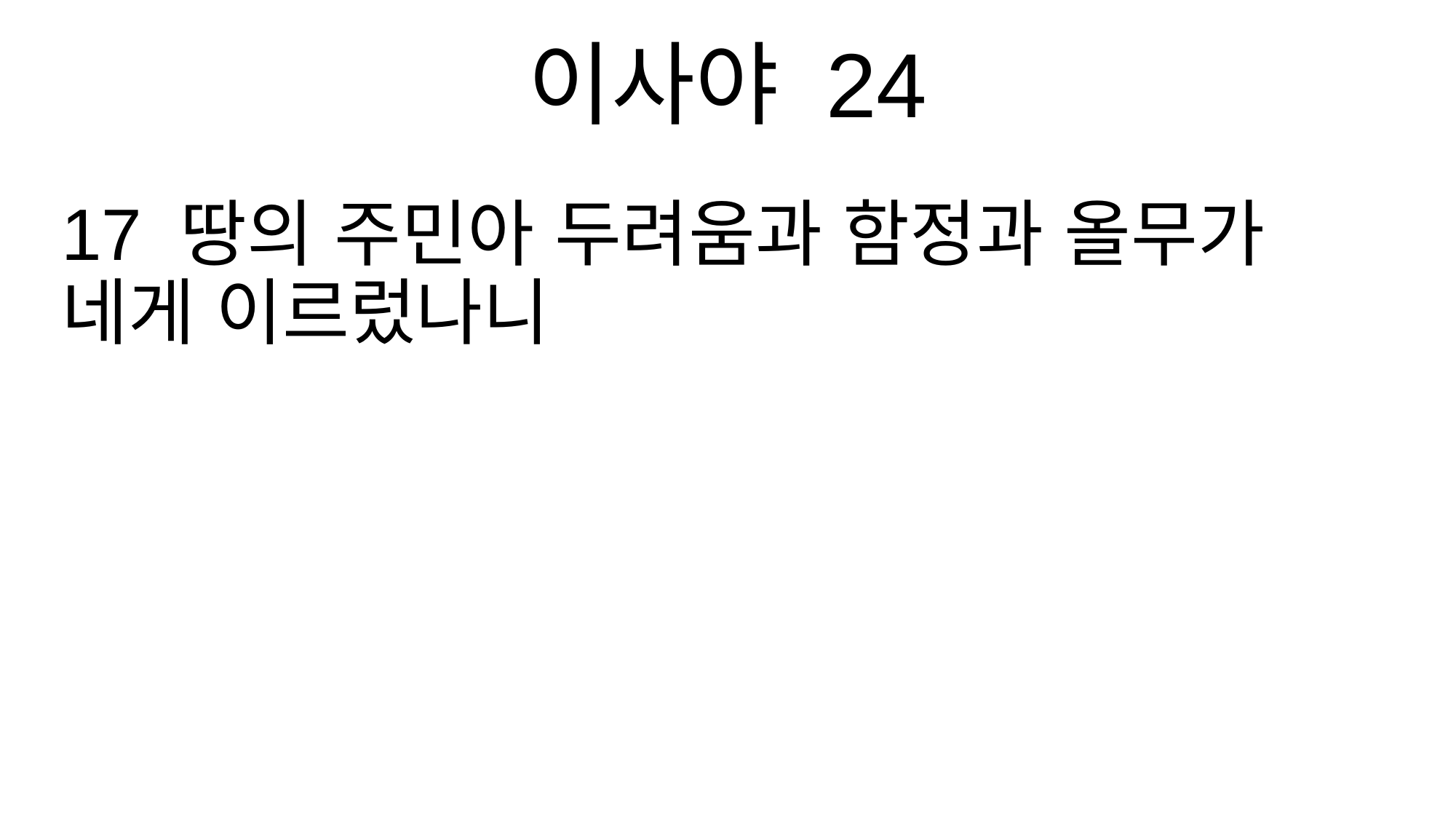

이사야 24
17 땅의 주민아 두려움과 함정과 올무가 네게 이르렀나니